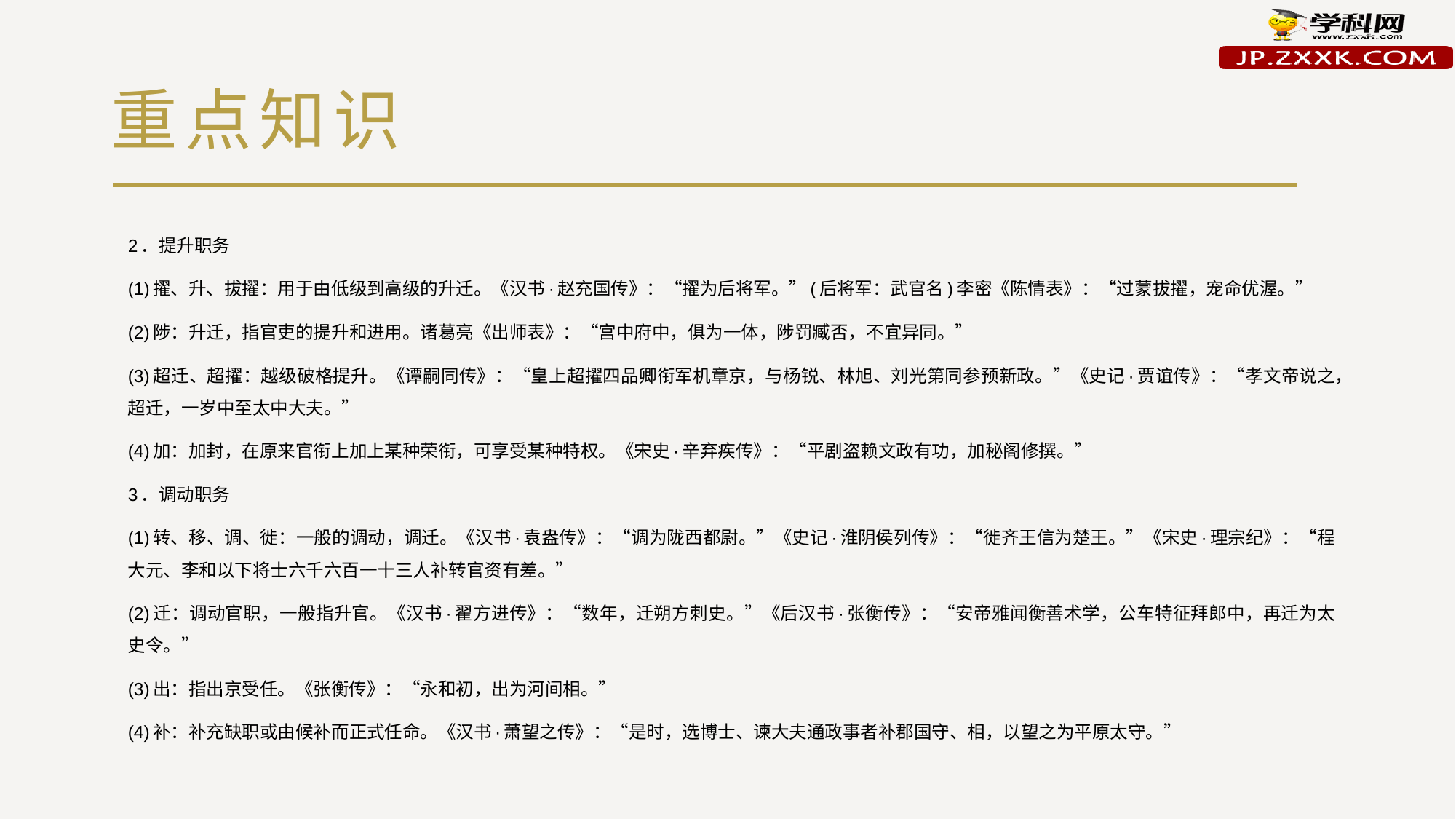

# 重点知识
2．提升职务
(1)擢、升、拔擢：用于由低级到高级的升迁。《汉书·赵充国传》：“擢为后将军。”(后将军：武官名)李密《陈情表》：“过蒙拔擢，宠命优渥。”
(2)陟：升迁，指官吏的提升和进用。诸葛亮《出师表》：“宫中府中，俱为一体，陟罚臧否，不宜异同。”
(3)超迁、超擢：越级破格提升。《谭嗣同传》：“皇上超擢四品卿衔军机章京，与杨锐、林旭、刘光第同参预新政。”《史记·贾谊传》：“孝文帝说之，超迁，一岁中至太中大夫。”
(4)加：加封，在原来官衔上加上某种荣衔，可享受某种特权。《宋史·辛弃疾传》：“平剧盗赖文政有功，加秘阁修撰。”
3．调动职务
(1)转、移、调、徙：一般的调动，调迁。《汉书·袁盎传》：“调为陇西都尉。”《史记·淮阴侯列传》：“徙齐王信为楚王。”《宋史·理宗纪》：“程大元、李和以下将士六千六百一十三人补转官资有差。”
(2)迁：调动官职，一般指升官。《汉书·翟方进传》：“数年，迁朔方刺史。”《后汉书·张衡传》：“安帝雅闻衡善术学，公车特征拜郎中，再迁为太史令。”
(3)出：指出京受任。《张衡传》：“永和初，出为河间相。”
(4)补：补充缺职或由候补而正式任命。《汉书·萧望之传》：“是时，选博士、谏大夫通政事者补郡国守、相，以望之为平原太守。”